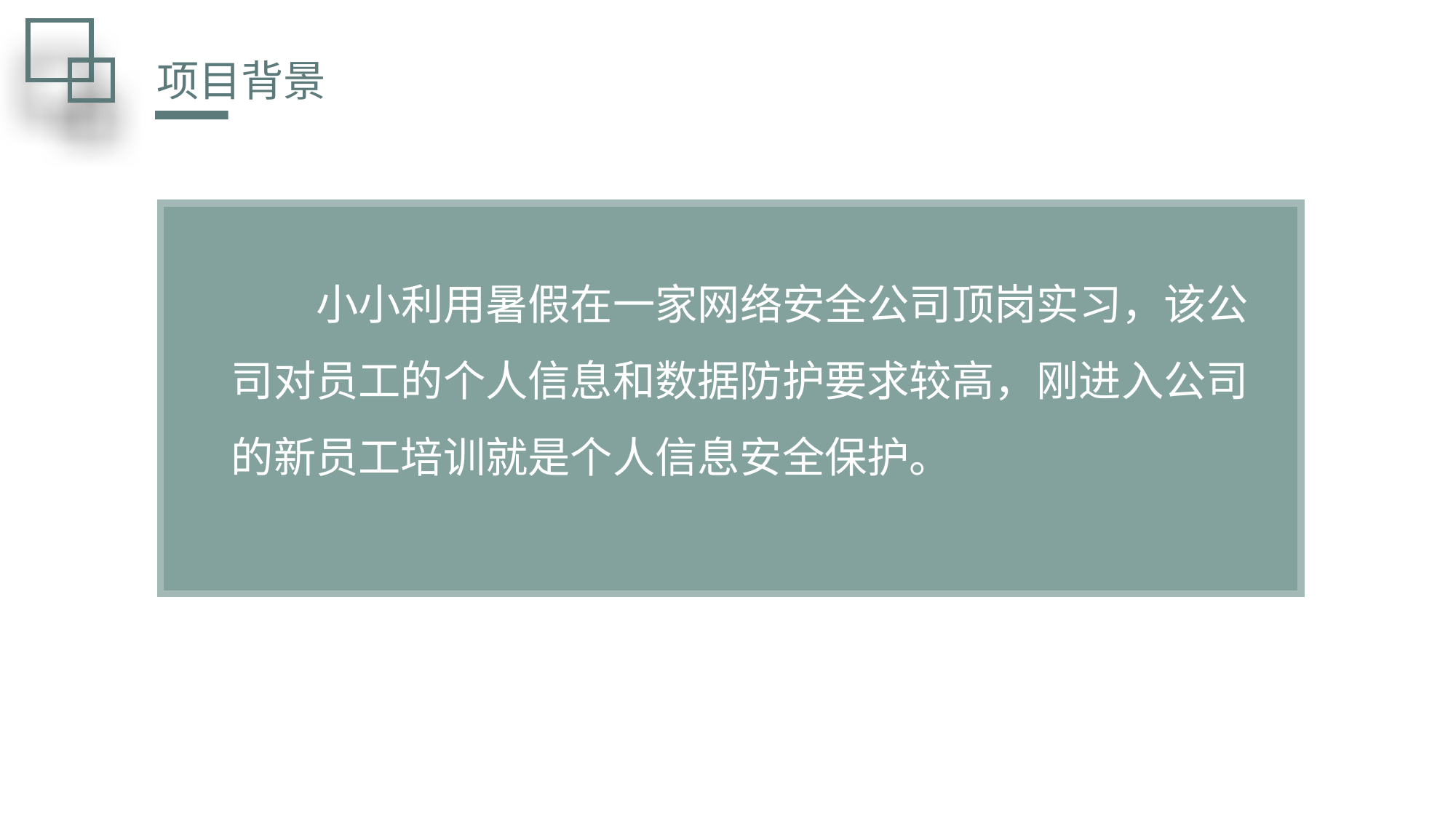

项目背景

小小利用暑假在一家网络安全公司顶岗实习，该公司对员工的个人信息和数据防护要求较高，刚进入公司的新员工培训就是个人信息安全保护。